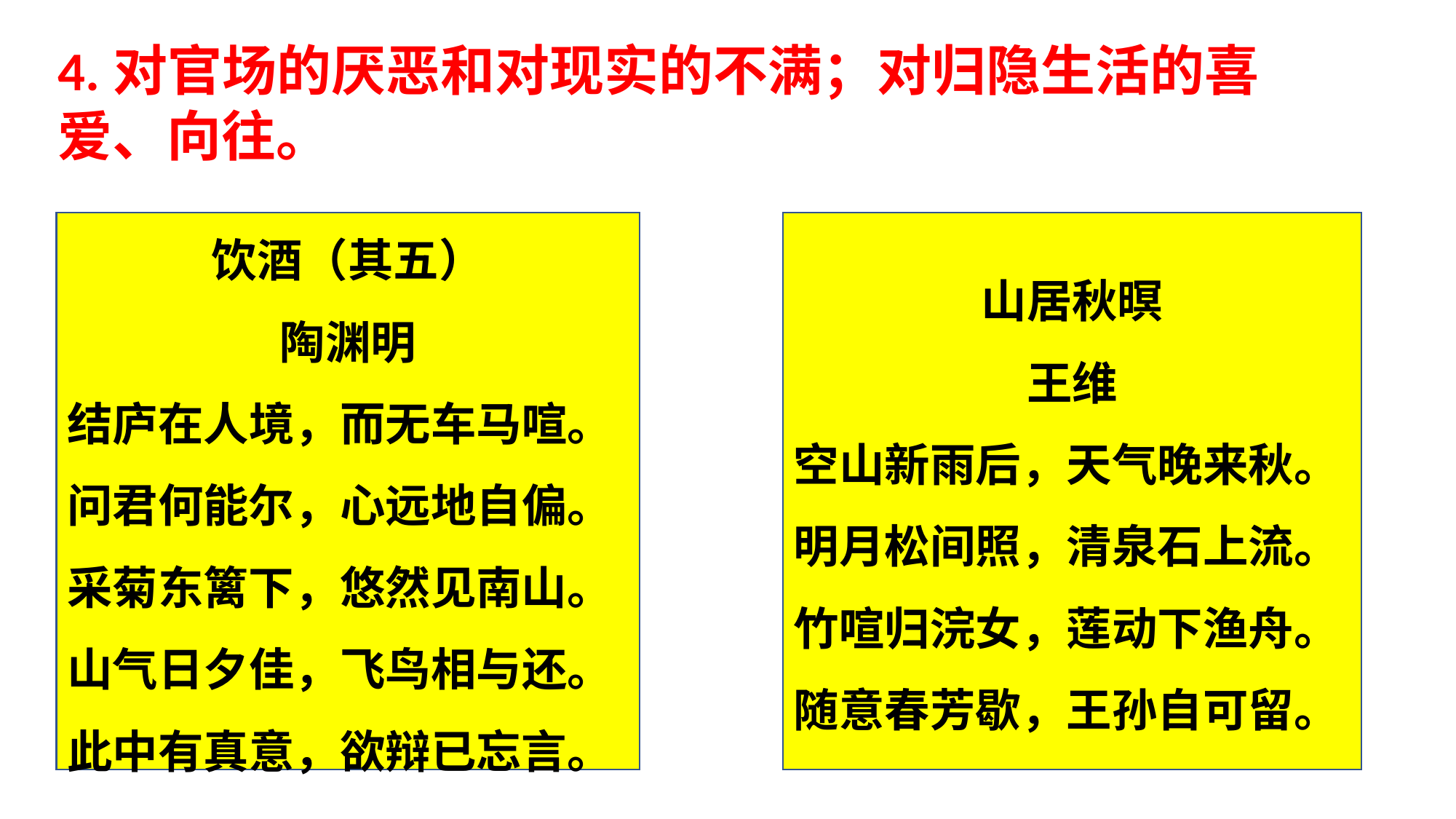

4.对官场的厌恶和对现实的不满；对归隐生活的喜爱、向往。
饮酒（其五）
陶渊明
结庐在人境，而无车马喧。问君何能尔，心远地自偏。采菊东篱下，悠然见南山。山气日夕佳，飞鸟相与还。此中有真意，欲辩已忘言。
山居秋暝
王维
空山新雨后，天气晚来秋。
明月松间照，清泉石上流。
竹喧归浣女，莲动下渔舟。
随意春芳歇，王孙自可留。